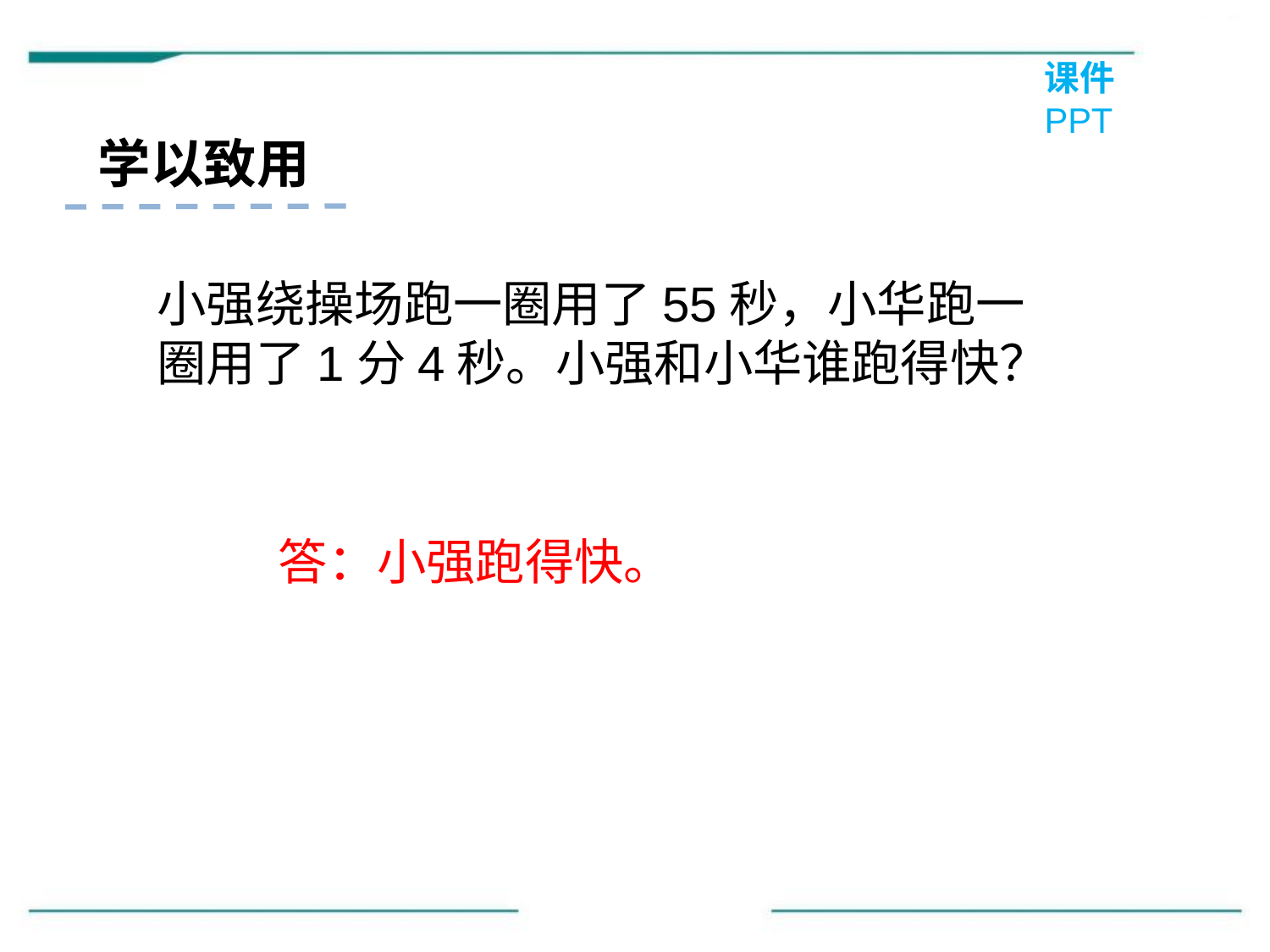

课件PPT
学以致用

小强绕操场跑一圈用了55秒，小华跑一圈用了1分4秒。小强和小华谁跑得快？
答：小强跑得快。